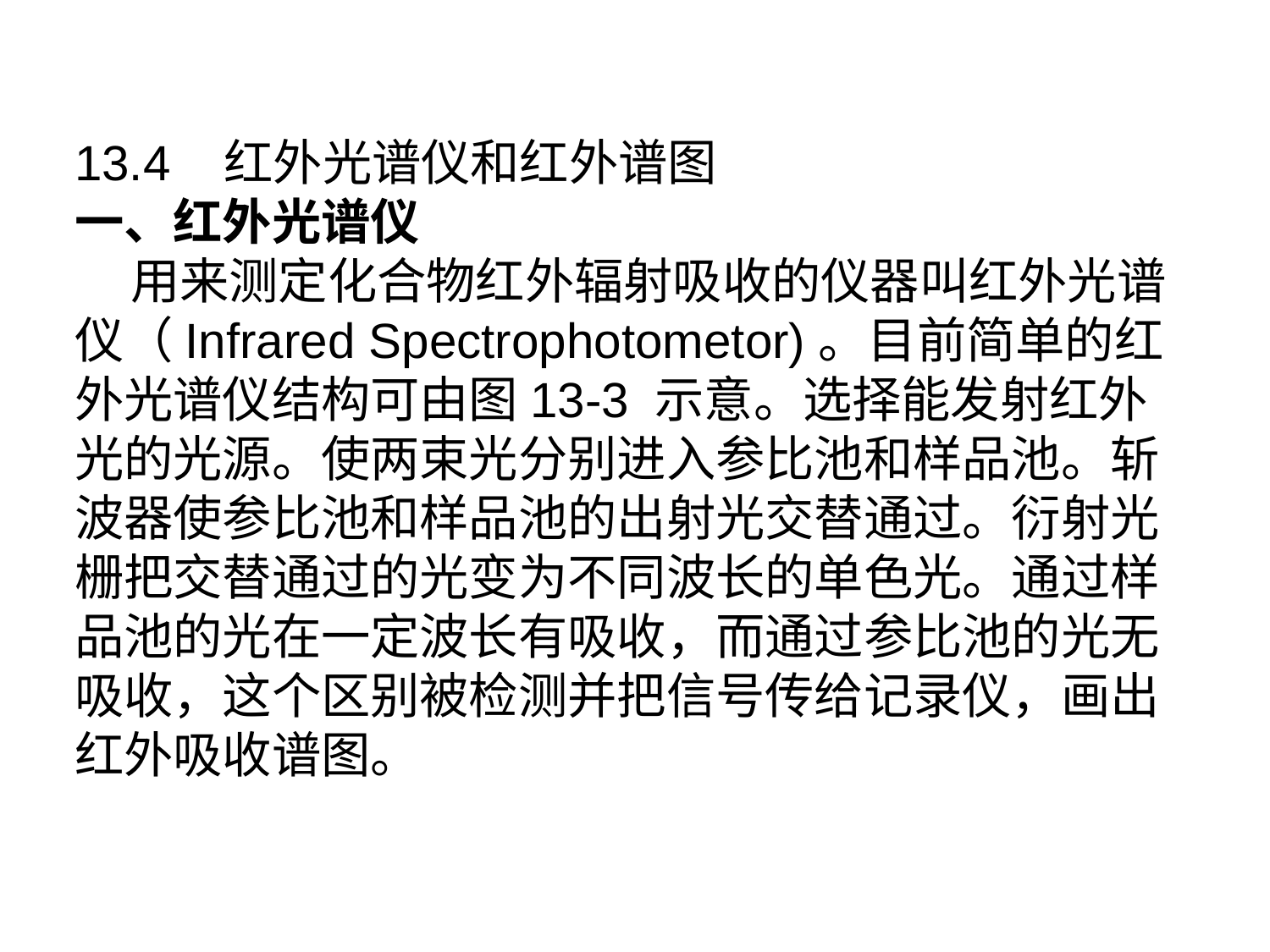

13.4   红外光谱仪和红外谱图
一、红外光谱仪
    用来测定化合物红外辐射吸收的仪器叫红外光谱仪（Infrared Spectrophotometor)。目前简单的红外光谱仪结构可由图13-3 示意。选择能发射红外光的光源。使两束光分别进入参比池和样品池。斩波器使参比池和样品池的出射光交替通过。衍射光栅把交替通过的光变为不同波长的单色光。通过样品池的光在一定波长有吸收，而通过参比池的光无吸收，这个区别被检测并把信号传给记录仪，画出红外吸收谱图。